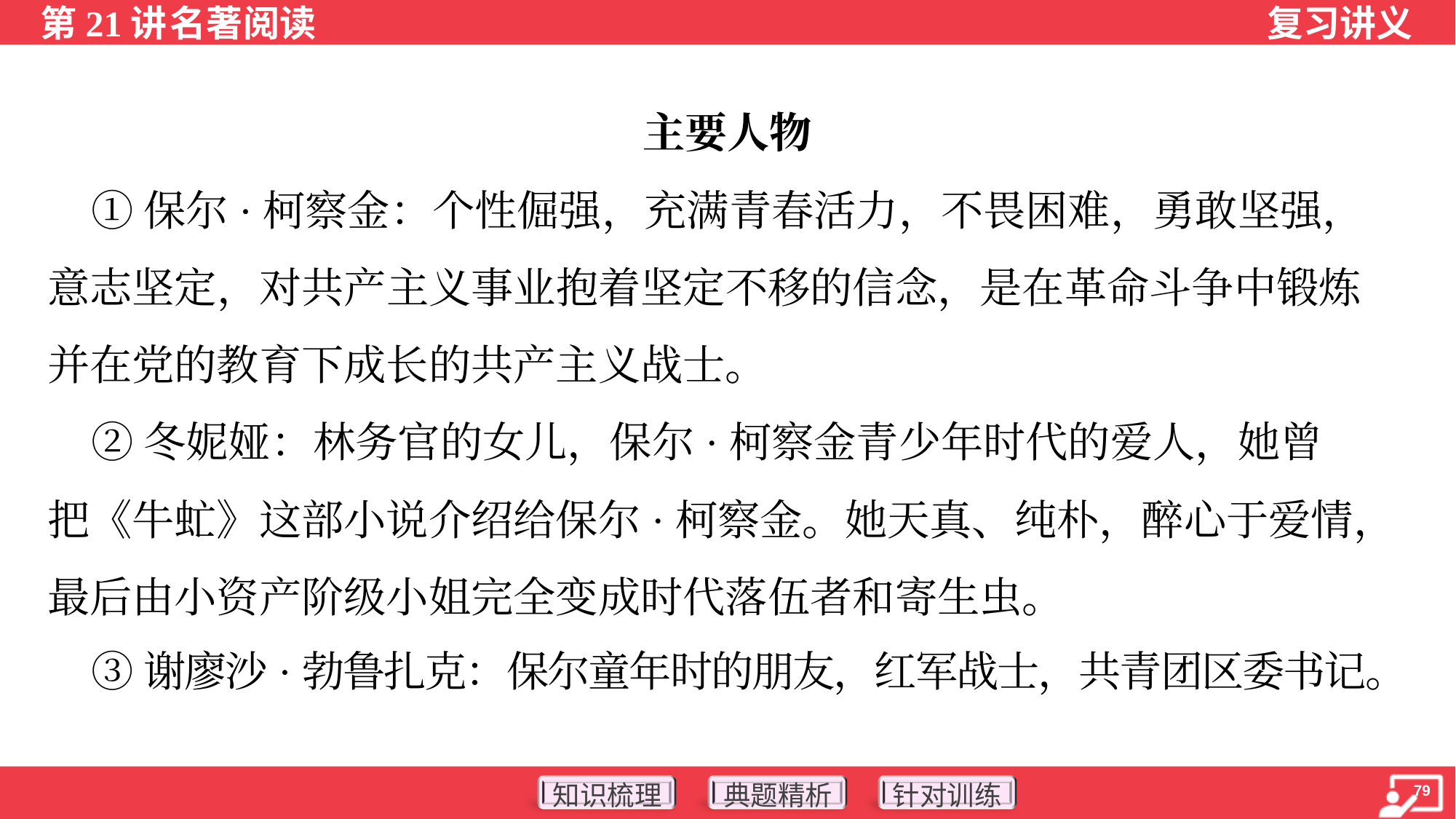

主要人物
    ①保尔·柯察金：个性倔强，充满青春活力，不畏困难，勇敢坚强，
意志坚定，对共产主义事业抱着坚定不移的信念，是在革命斗争中锻炼
并在党的教育下成长的共产主义战士。
    ②冬妮娅：林务官的女儿，保尔·柯察金青少年时代的爱人，她曾
把《牛虻》这部小说介绍给保尔·柯察金。她天真、纯朴，醉心于爱情，
最后由小资产阶级小姐完全变成时代落伍者和寄生虫。
    ③谢廖沙·勃鲁扎克：保尔童年时的朋友，红军战士，共青团区委书记。